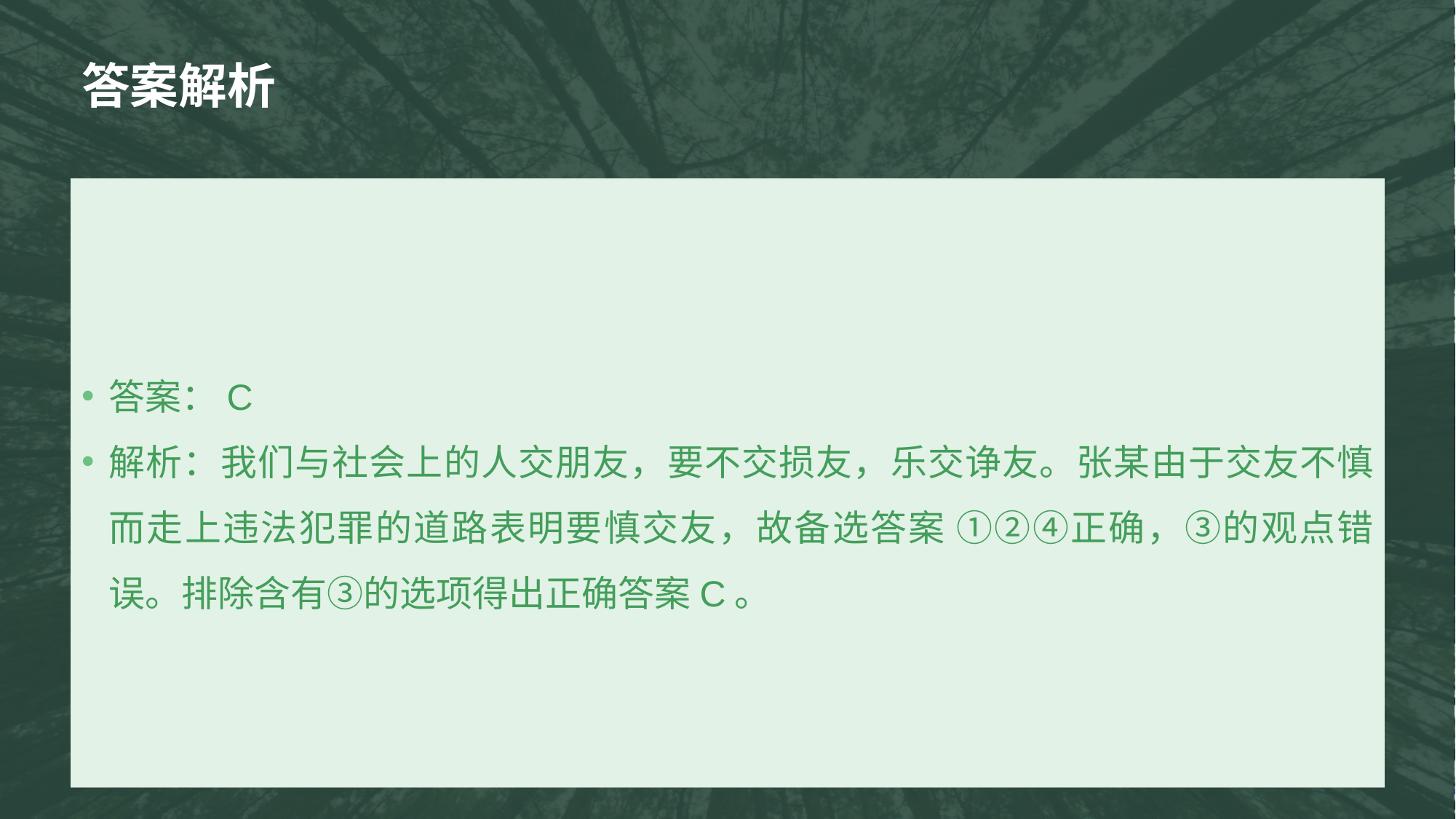

# 答案解析
答案：C
解析：我们与社会上的人交朋友，要不交损友，乐交诤友。张某由于交友不慎而走上违法犯罪的道路表明要慎交友，故备选答案 ①②④正确，③的观点错误。排除含有③的选项得出正确答案C。